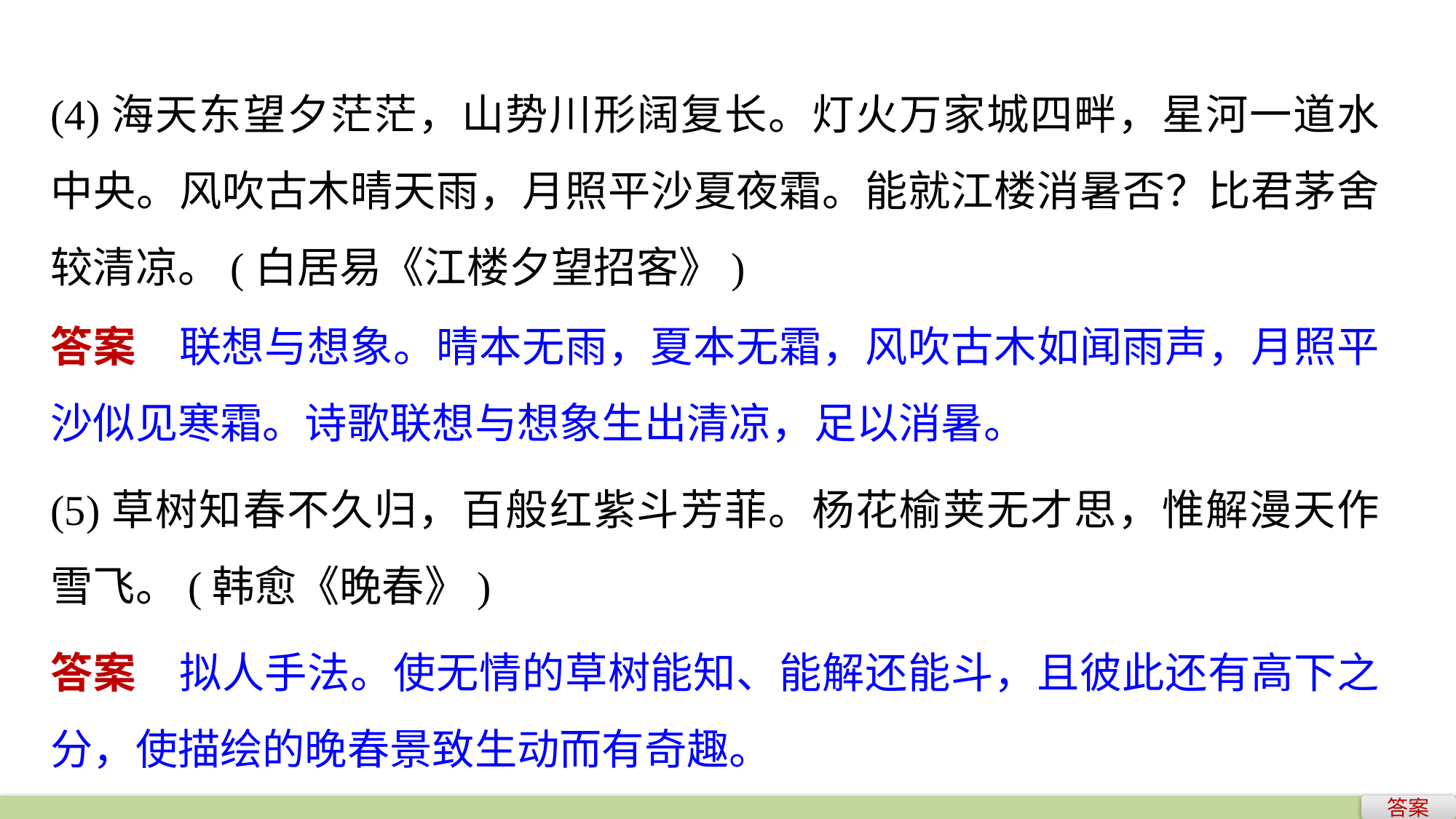

(4)海天东望夕茫茫，山势川形阔复长。灯火万家城四畔，星河一道水中央。风吹古木晴天雨，月照平沙夏夜霜。能就江楼消暑否？比君茅舍较清凉。(白居易《江楼夕望招客》)
答案　联想与想象。晴本无雨，夏本无霜，风吹古木如闻雨声，月照平沙似见寒霜。诗歌联想与想象生出清凉，足以消暑。
(5)草树知春不久归，百般红紫斗芳菲。杨花榆荚无才思，惟解漫天作雪飞。(韩愈《晚春》)
答案　拟人手法。使无情的草树能知、能解还能斗，且彼此还有高下之分，使描绘的晚春景致生动而有奇趣。

答案